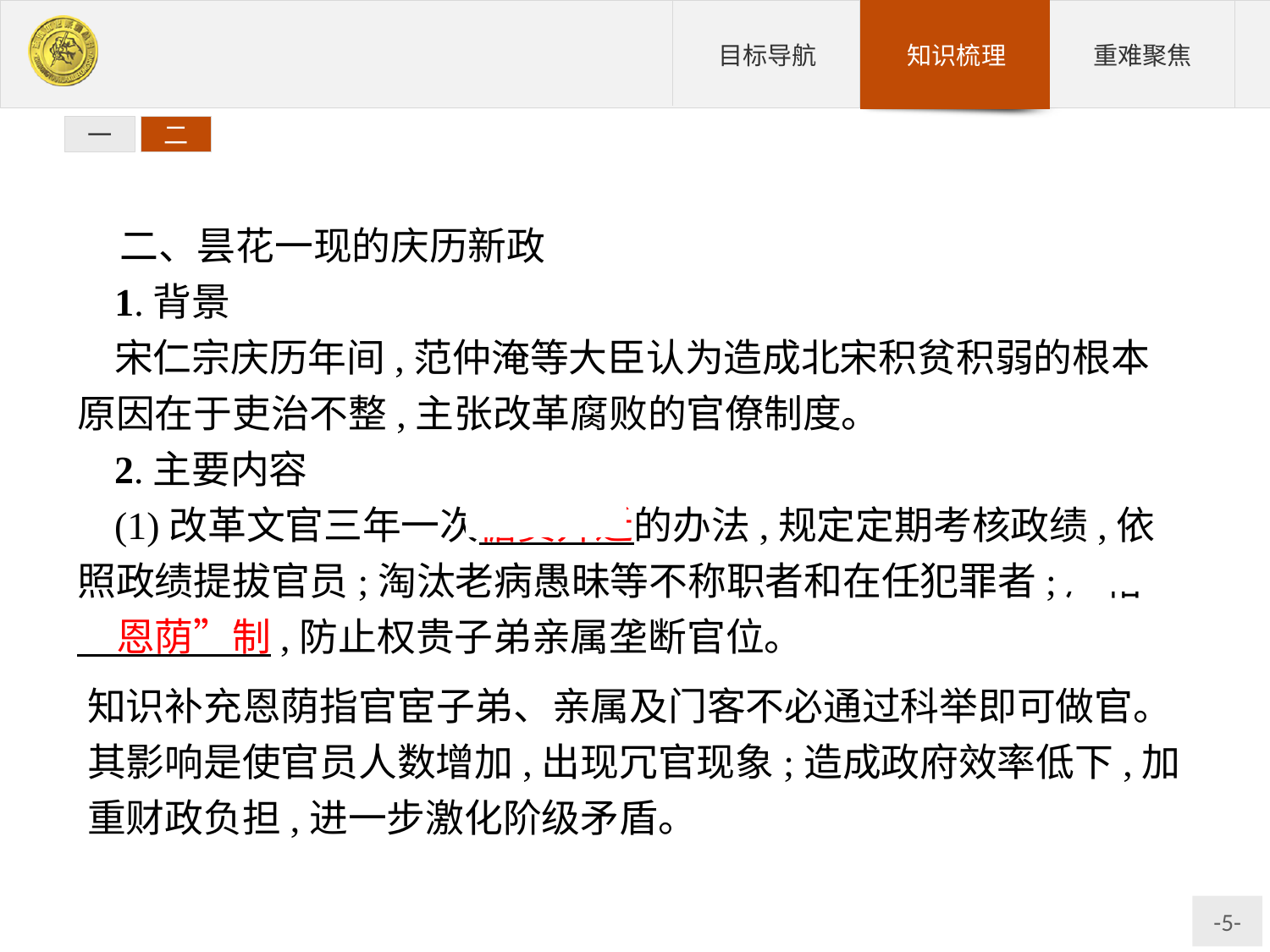

一
二
二、昙花一现的庆历新政
1.背景
宋仁宗庆历年间,范仲淹等大臣认为造成北宋积贫积弱的根本原因在于吏治不整,主张改革腐败的官僚制度。
2.主要内容
(1)改革文官三年一次循资升迁的办法,规定定期考核政绩,依照政绩提拔官员;淘汰老病愚昧等不称职者和在任犯罪者;严格“恩荫”制,防止权贵子弟亲属垄断官位。

知识补充恩荫指官宦子弟、亲属及门客不必通过科举即可做官。其影响是使官员人数增加,出现冗官现象;造成政府效率低下,加重财政负担,进一步激化阶级矛盾。